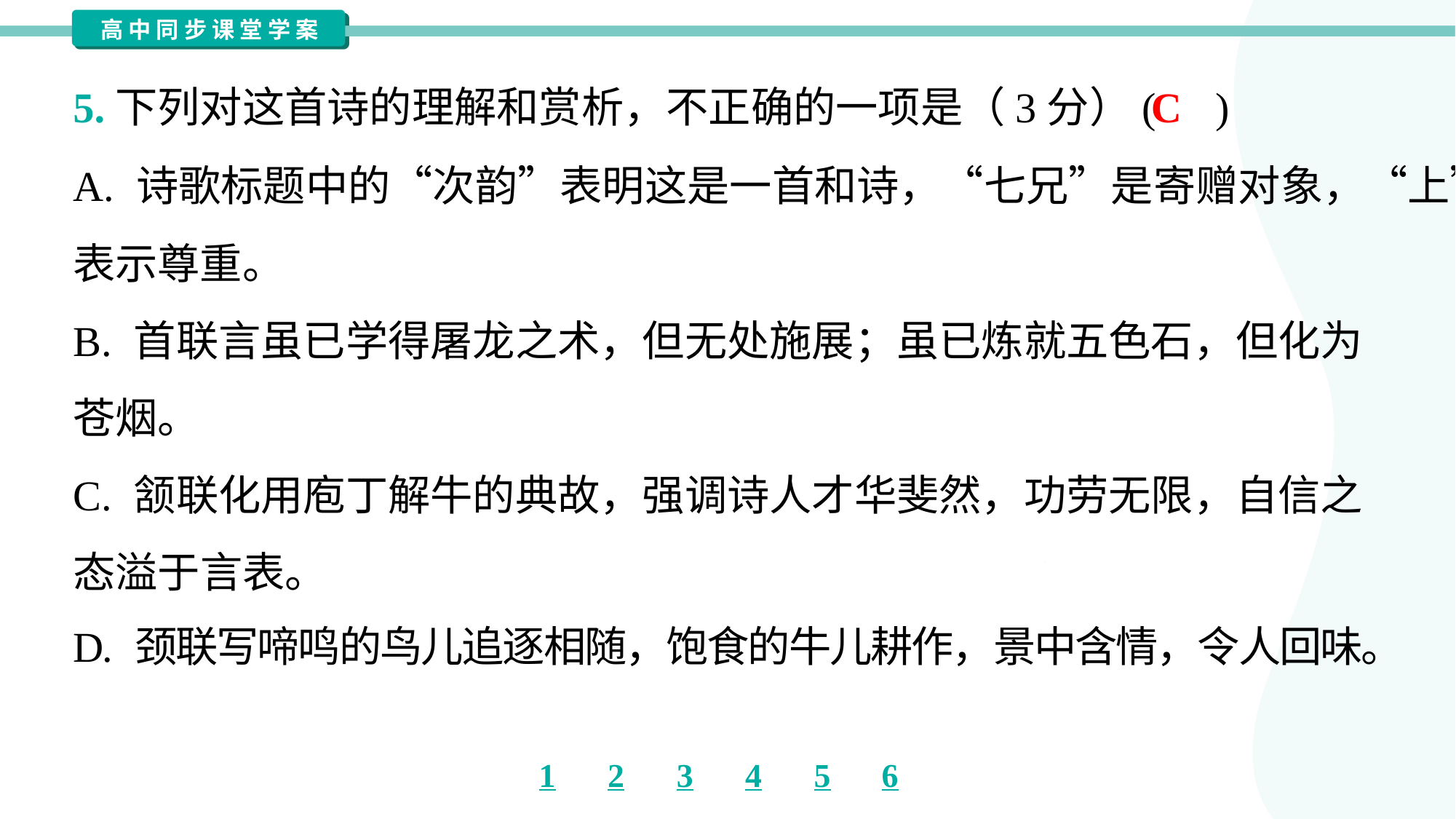

C
5.下列对这首诗的理解和赏析，不正确的一项是（3分）(     )
A. 诗歌标题中的“次韵”表明这是一首和诗，“七兄”是寄赠对象，“上”
表示尊重。
B. 首联言虽已学得屠龙之术，但无处施展；虽已炼就五色石，但化为
苍烟。
C. 颔联化用庖丁解牛的典故，强调诗人才华斐然，功劳无限，自信之
态溢于言表。
D. 颈联写啼鸣的鸟儿追逐相随，饱食的牛儿耕作，景中含情，令人回味。